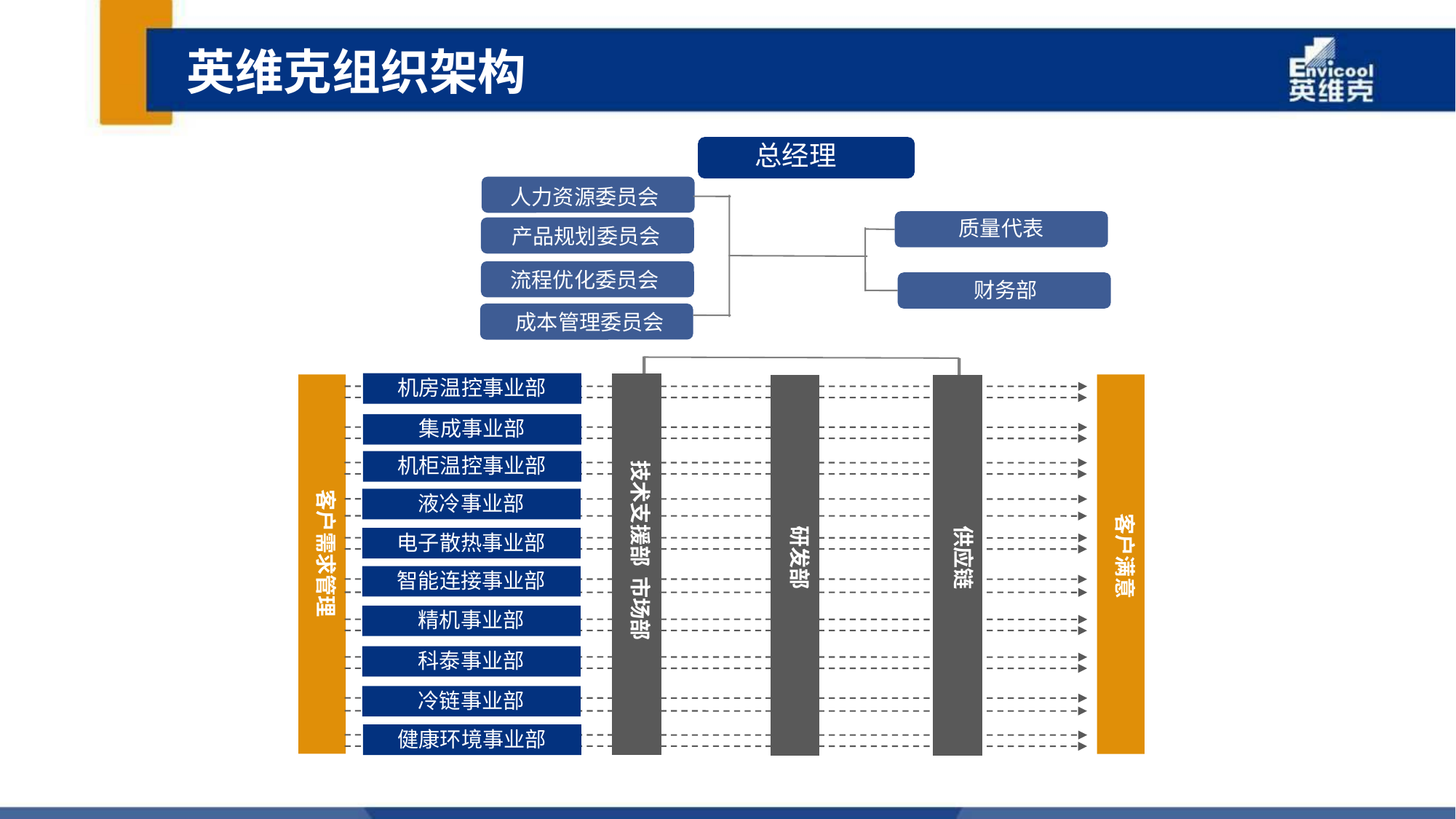

英维克组织架构

总经理

人力资源委员会

质量代表

产品规划委员会

流程优化委员会

财务部

成本管理委员会

机房温控事业部

集成事业部

技术支援部  市场部
机柜温控事业部

客户需求管理
液冷事业部

客户满意
研发部
供应链

电子散热事业部

智能连接事业部

精机事业部

科泰事业部

冷链事业部

健康环境事业部